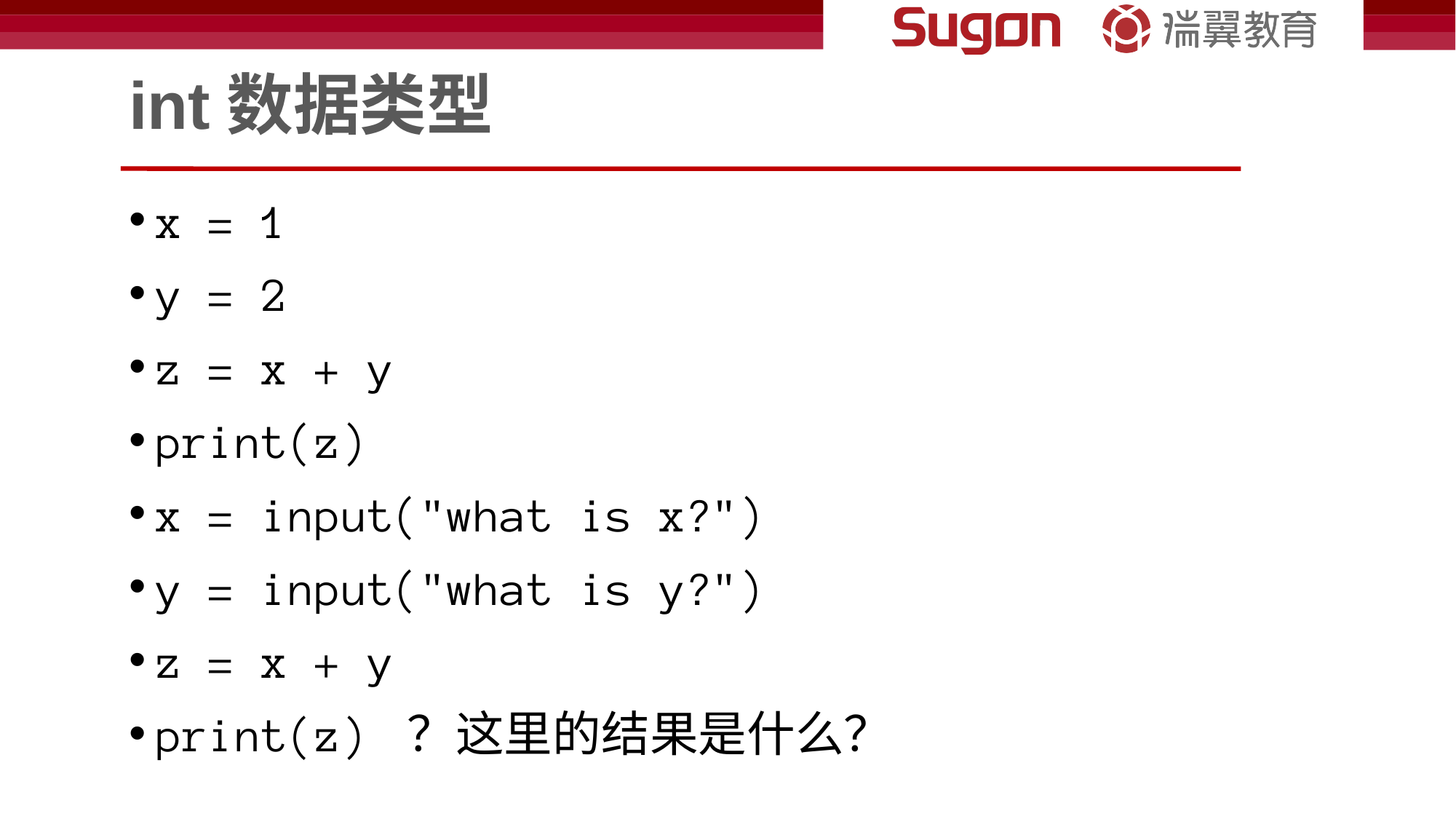

# int数据类型
x = 1
y = 2
z = x + y
print(z)
x = input("what is x?")
y = input("what is y?")
z = x + y
print(z) ？这里的结果是什么？